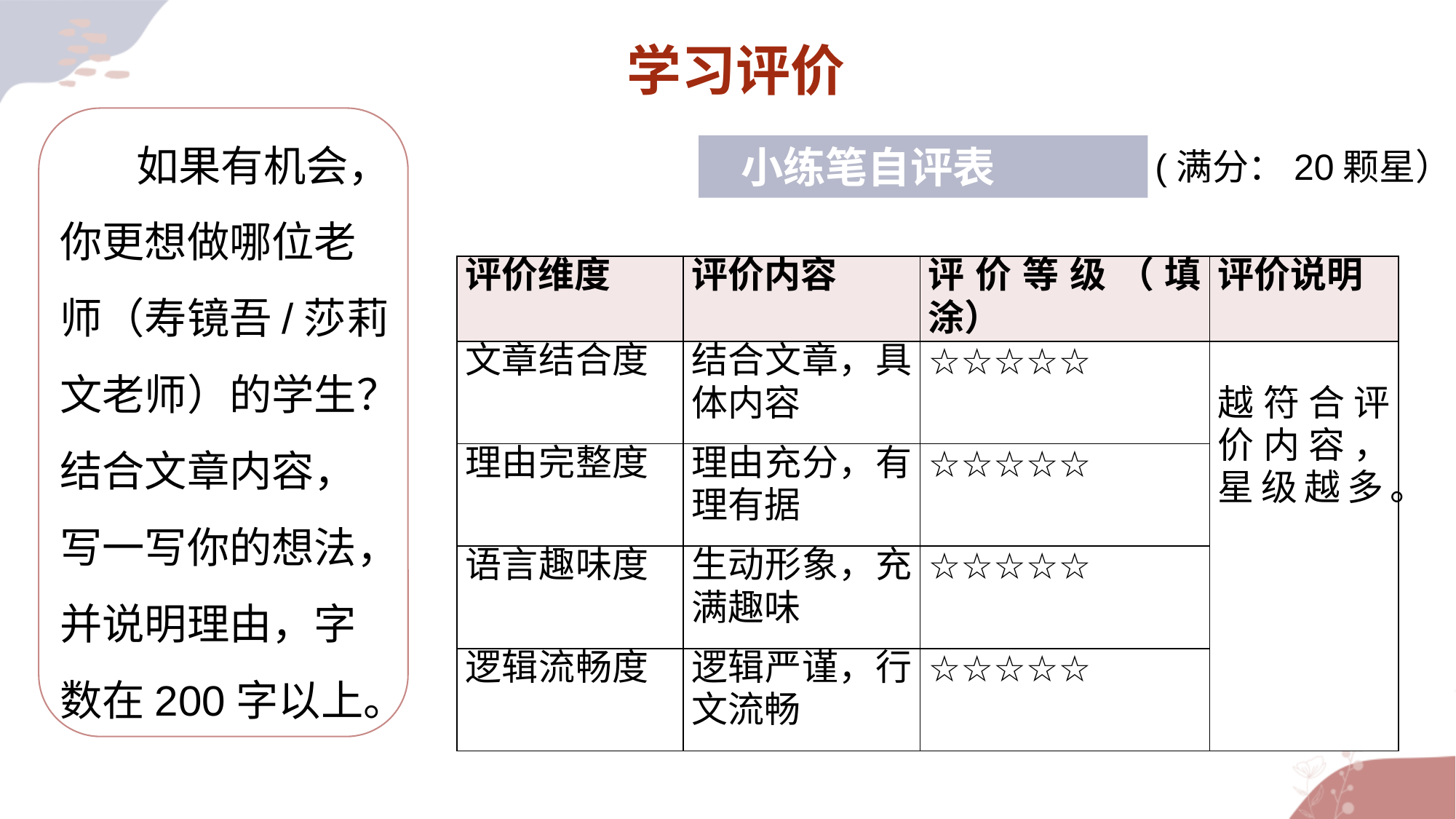

学习评价
       如果有机会，你更想做哪位老师（寿镜吾/莎莉文老师）的学生？结合文章内容，写一写你的想法，并说明理由，字数在200字以上。

小练笔自评表
(满分：20颗星）
| 评价维度 | 评价内容 | 评价等级（填涂） | 评价说明 |
| --- | --- | --- | --- |
| 文章结合度 | 结合文章，具体内容 | ☆☆☆☆☆ | 越符合评价内容，星级越多。 |
| 理由完整度 | 理由充分，有理有据 | ☆☆☆☆☆ |  |
| 语言趣味度 | 生动形象，充满趣味 | ☆☆☆☆☆ |  |
| 逻辑流畅度 | 逻辑严谨，行文流畅 | ☆☆☆☆☆ |  |